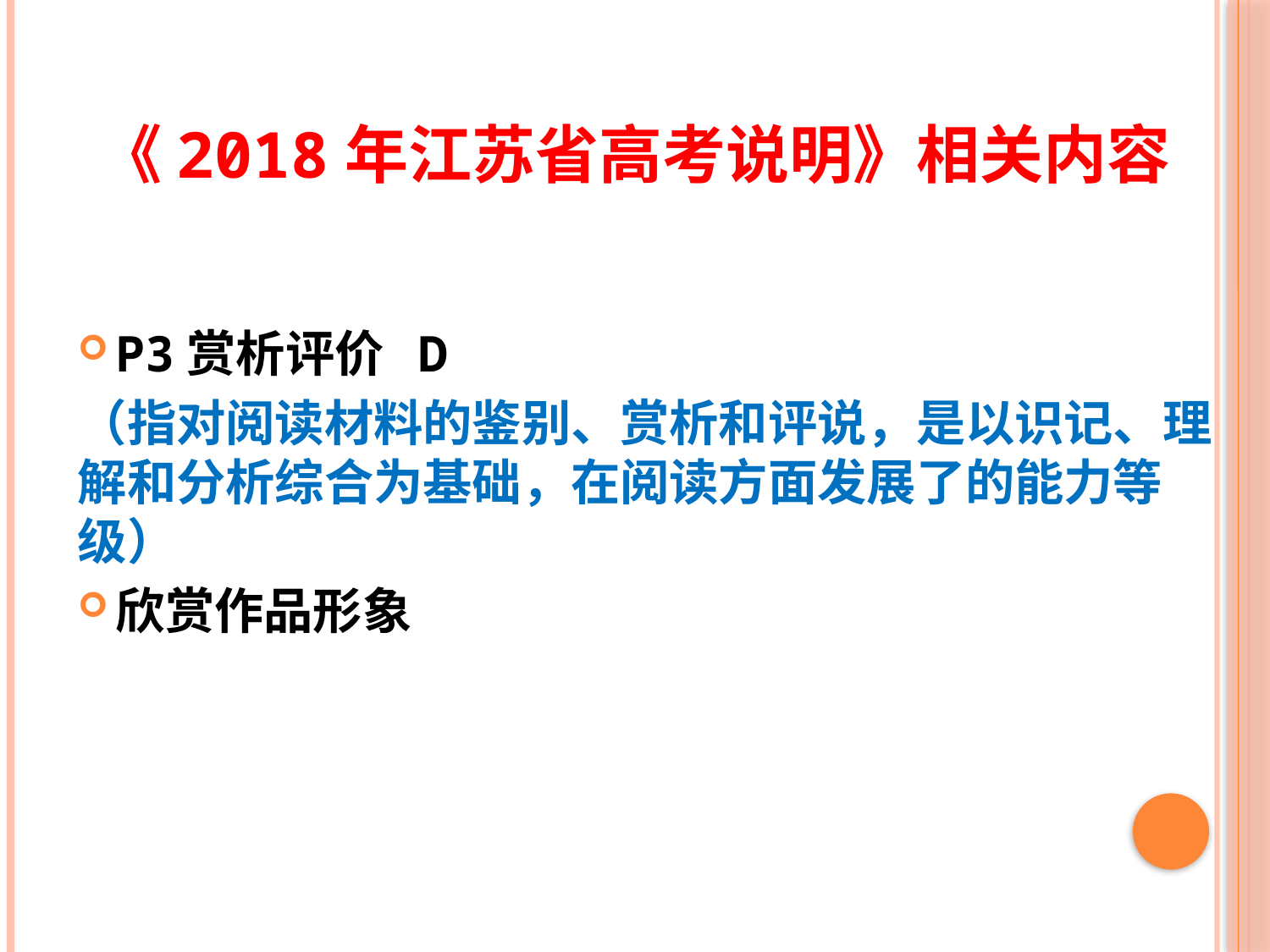

# 《2018年江苏省高考说明》相关内容
P3赏析评价  D
（指对阅读材料的鉴别、赏析和评说，是以识记、理解和分析综合为基础，在阅读方面发展了的能力等级）
欣赏作品形象